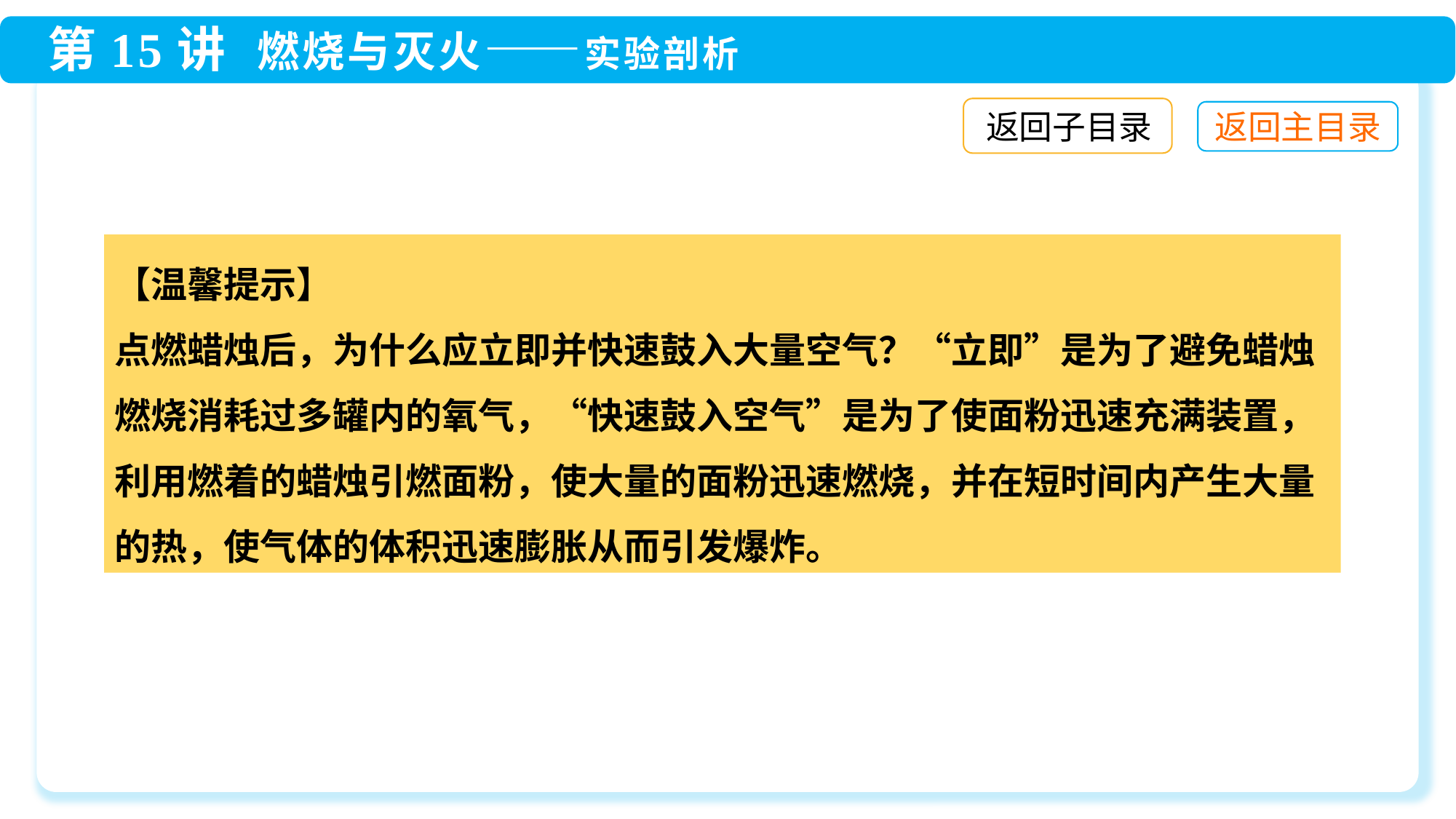

返回子目录
【温馨提示】
点燃蜡烛后，为什么应立即并快速鼓入大量空气？“立即”是为了避免蜡烛燃烧消耗过多罐内的氧气，“快速鼓入空气”是为了使面粉迅速充满装置，利用燃着的蜡烛引燃面粉，使大量的面粉迅速燃烧，并在短时间内产生大量的热，使气体的体积迅速膨胀从而引发爆炸。